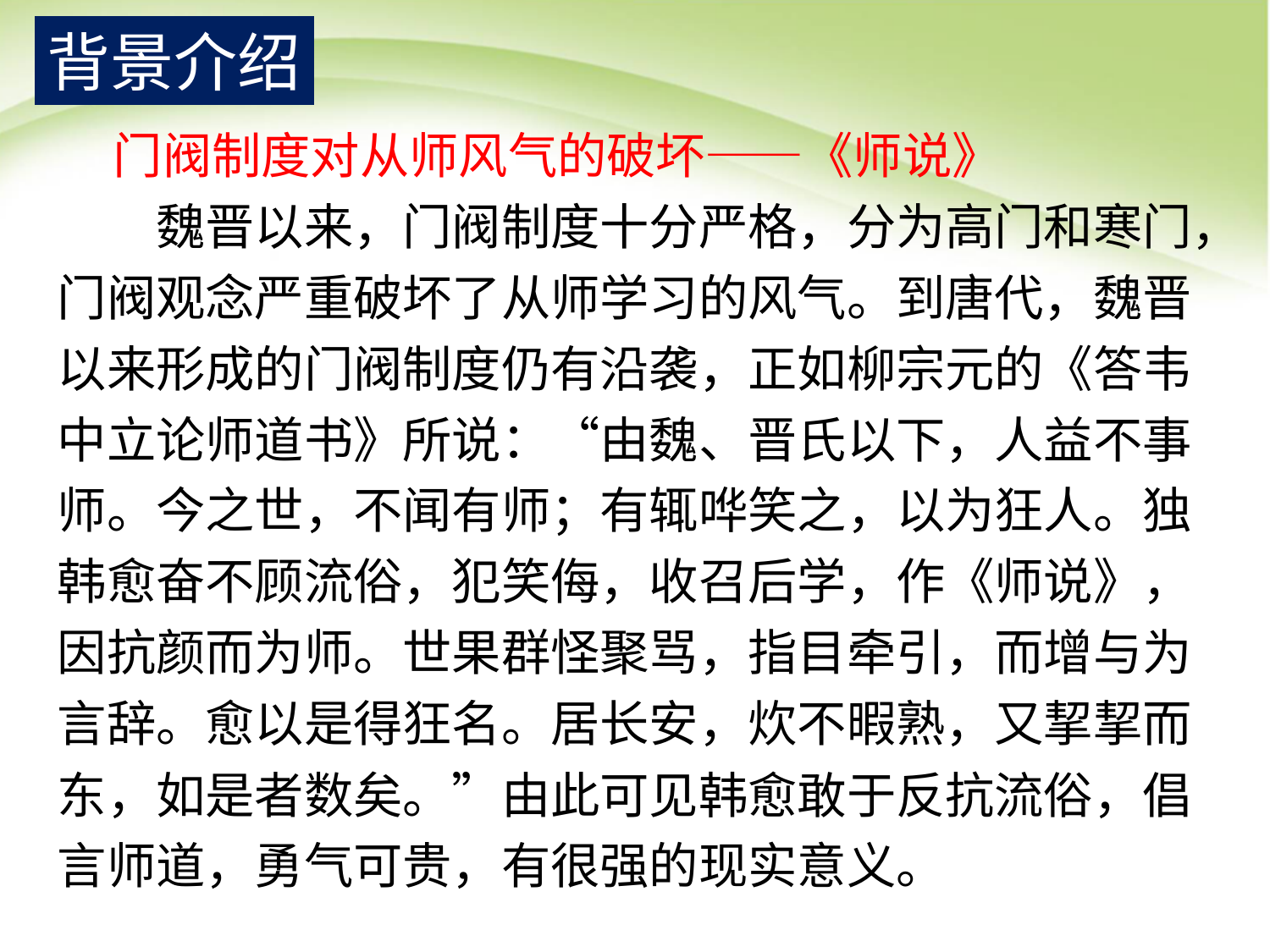

背景介绍
    门阀制度对从师风气的破坏——《师说》
　　魏晋以来，门阀制度十分严格，分为高门和寒门，门阀观念严重破坏了从师学习的风气。到唐代，魏晋以来形成的门阀制度仍有沿袭，正如柳宗元的《答韦中立论师道书》所说：“由魏、晋氏以下，人益不事师。今之世，不闻有师；有辄哗笑之，以为狂人。独韩愈奋不顾流俗，犯笑侮，收召后学，作《师说》，因抗颜而为师。世果群怪聚骂，指目牵引，而增与为言辞。愈以是得狂名。居长安，炊不暇熟，又挈挈而东，如是者数矣。”由此可见韩愈敢于反抗流俗，倡言师道，勇气可贵，有很强的现实意义。